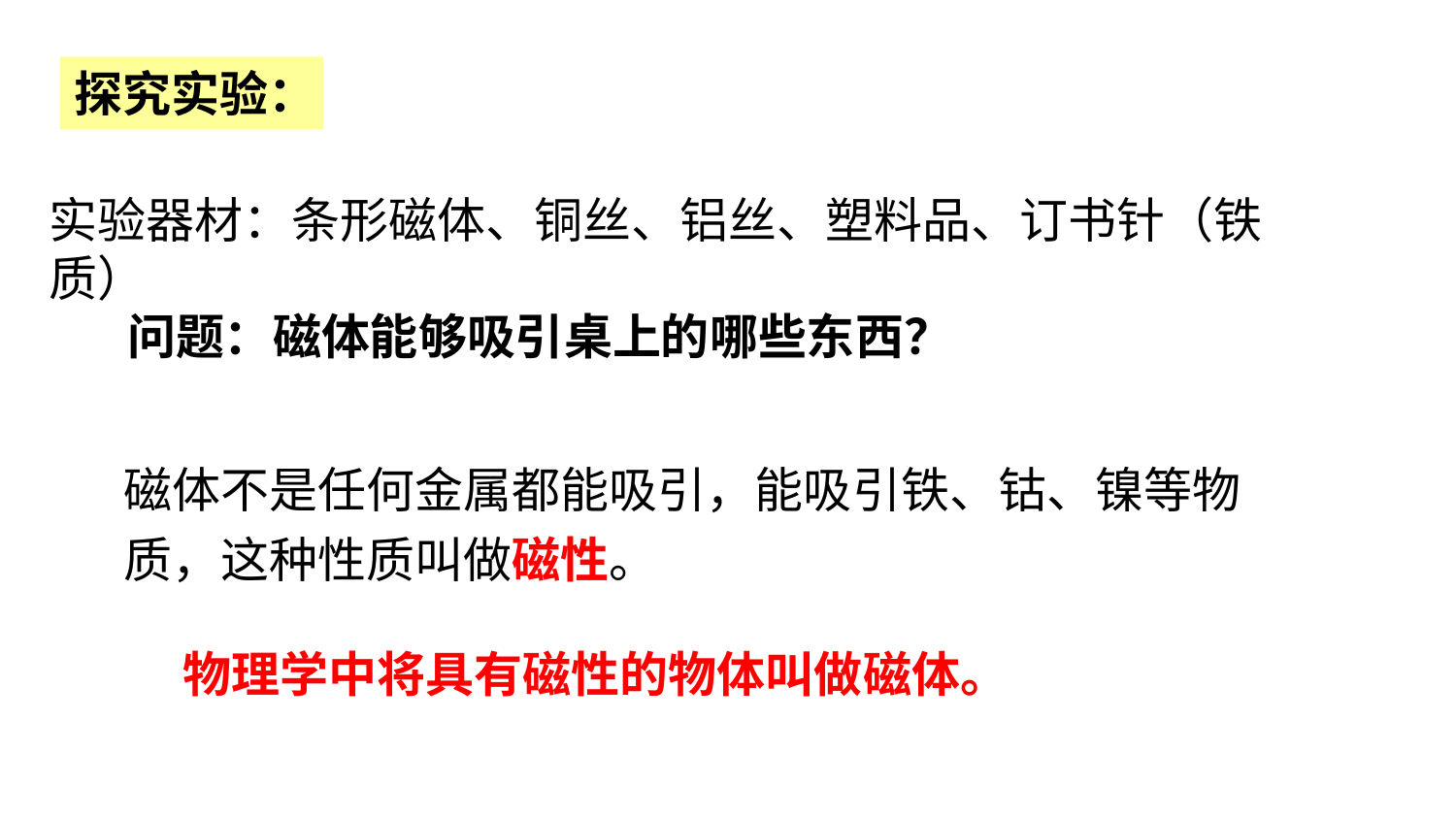

探究实验：
实验器材：条形磁体、铜丝、铝丝、塑料品、订书针（铁质）
问题：磁体能够吸引桌上的哪些东西？
磁体不是任何金属都能吸引，能吸引铁、钴、镍等物质，这种性质叫做磁性。
物理学中将具有磁性的物体叫做磁体。